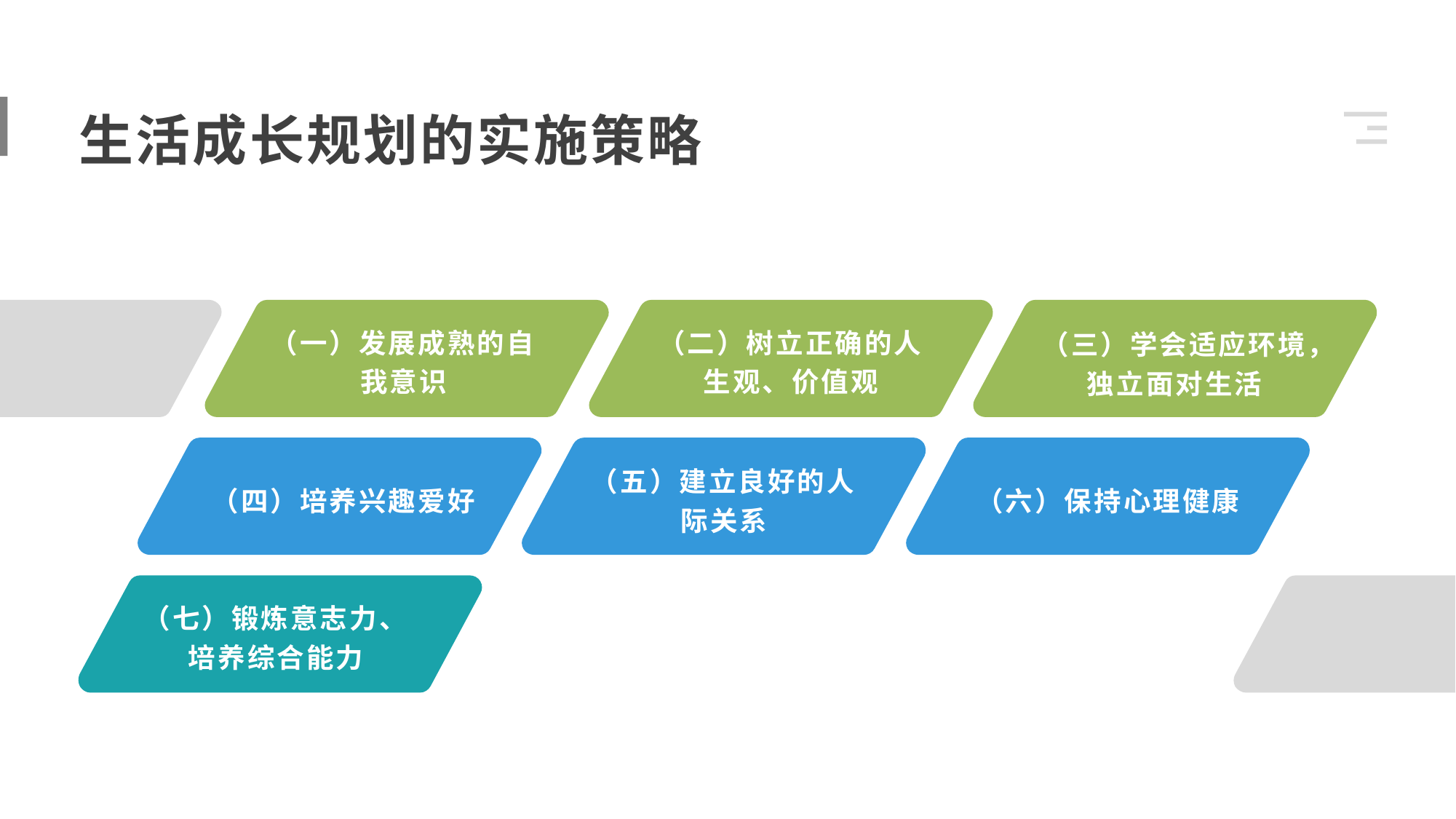

生活成长规划的实施策略

（一）发展成熟的自我意识
（二）树立正确的人生观、价值观
（三）学会适应环境，独立面对生活

（五）建立良好的人际关系
（六）保持心理健康
（四）培养兴趣爱好

（七）锻炼意志力、培养综合能力